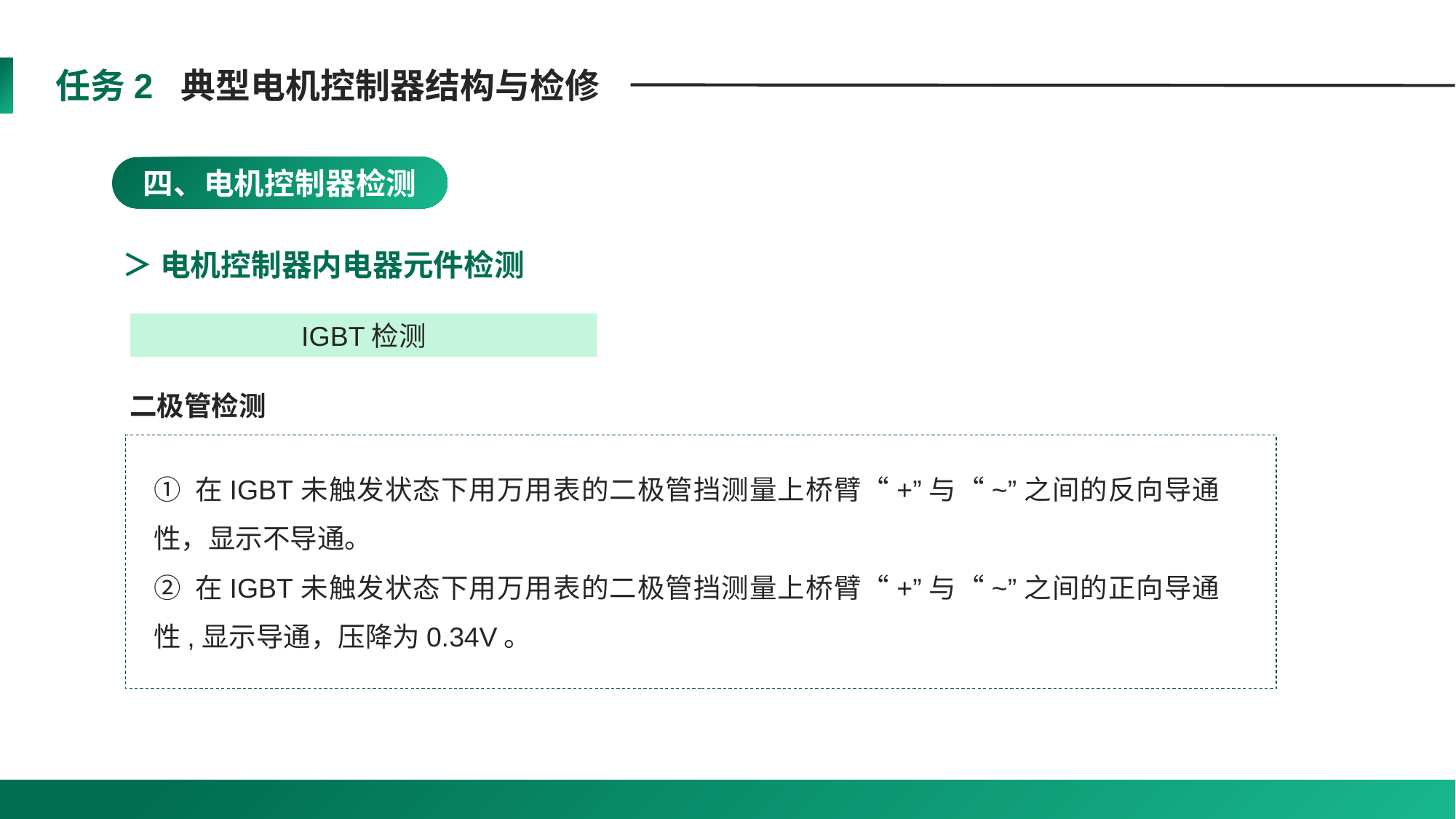

任务2  典型电机控制器结构与检修
四、电机控制器检测
＞ 电机控制器内电器元件检测
IGBT检测
二极管检测

① 在IGBT未触发状态下用万用表的二极管挡测量上桥臂“+”与“~”之间的反向导通性，显示不导通。
② 在IGBT未触发状态下用万用表的二极管挡测量上桥臂“+”与“~”之间的正向导通性,显示导通，压降为0.34V。